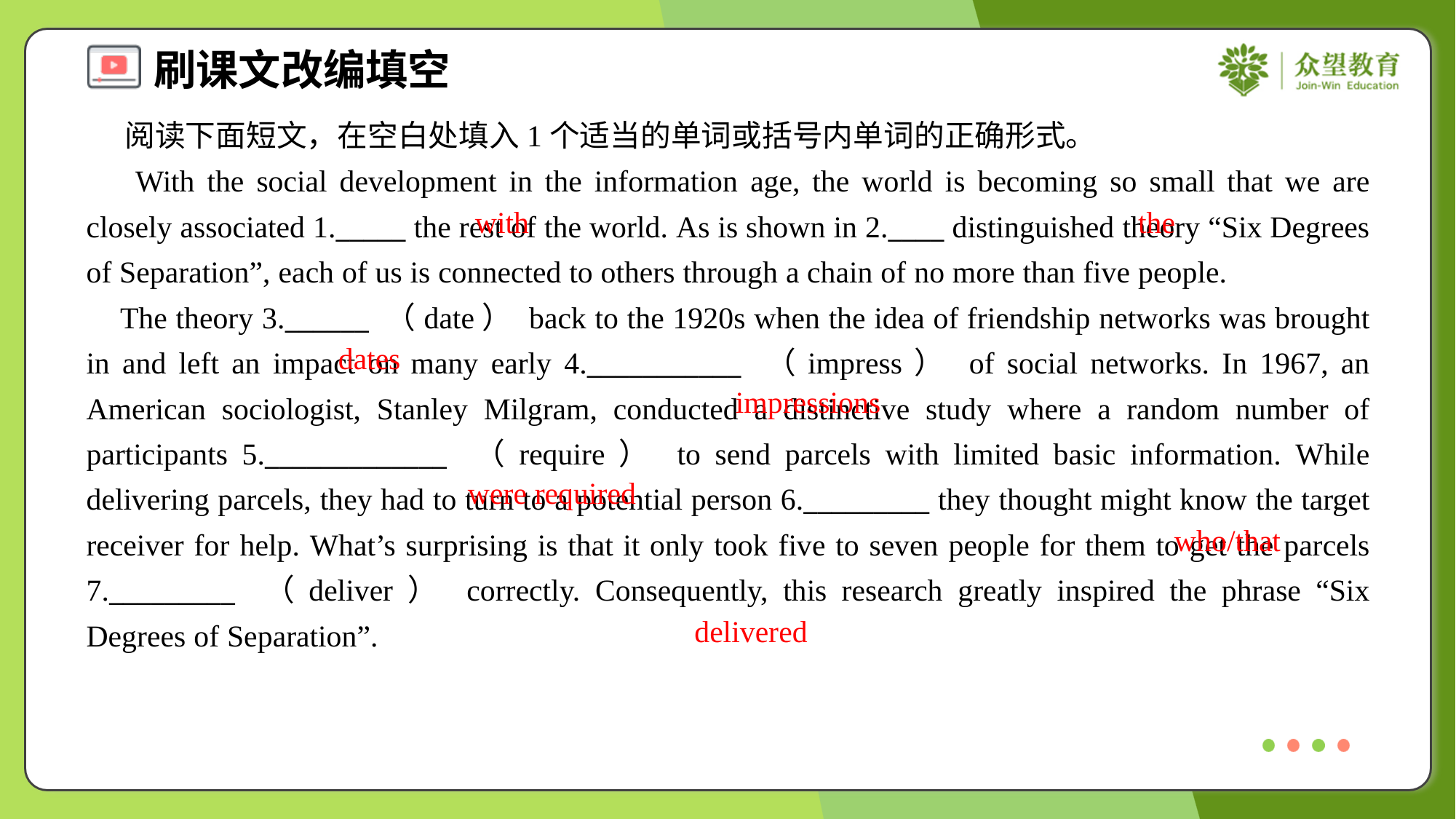

阅读下面短文，在空白处填入1个适当的单词或括号内单词的正确形式。
    With the social development in the information age, the world is becoming so small that we are closely associated 1._____ the rest of the world. As is shown in 2.____ distinguished theory “Six Degrees of Separation”, each of us is connected to others through a chain of no more than five people.
    The theory 3.______ （date） back to the 1920s when the idea of friendship networks was brought in and left an impact on many early 4.___________ （impress） of social networks. In 1967, an American sociologist, Stanley Milgram, conducted a distinctive study where a random number of participants 5._____________ （require） to send parcels with limited basic information. While delivering parcels, they had to turn to a potential person 6._________ they thought might know the target receiver for help. What’s surprising is that it only took five to seven people for them to get the parcels 7._________ （deliver） correctly. Consequently, this research greatly inspired the phrase “Six Degrees of Separation”.

with
the
dates
impressions
were required
who/that
delivered